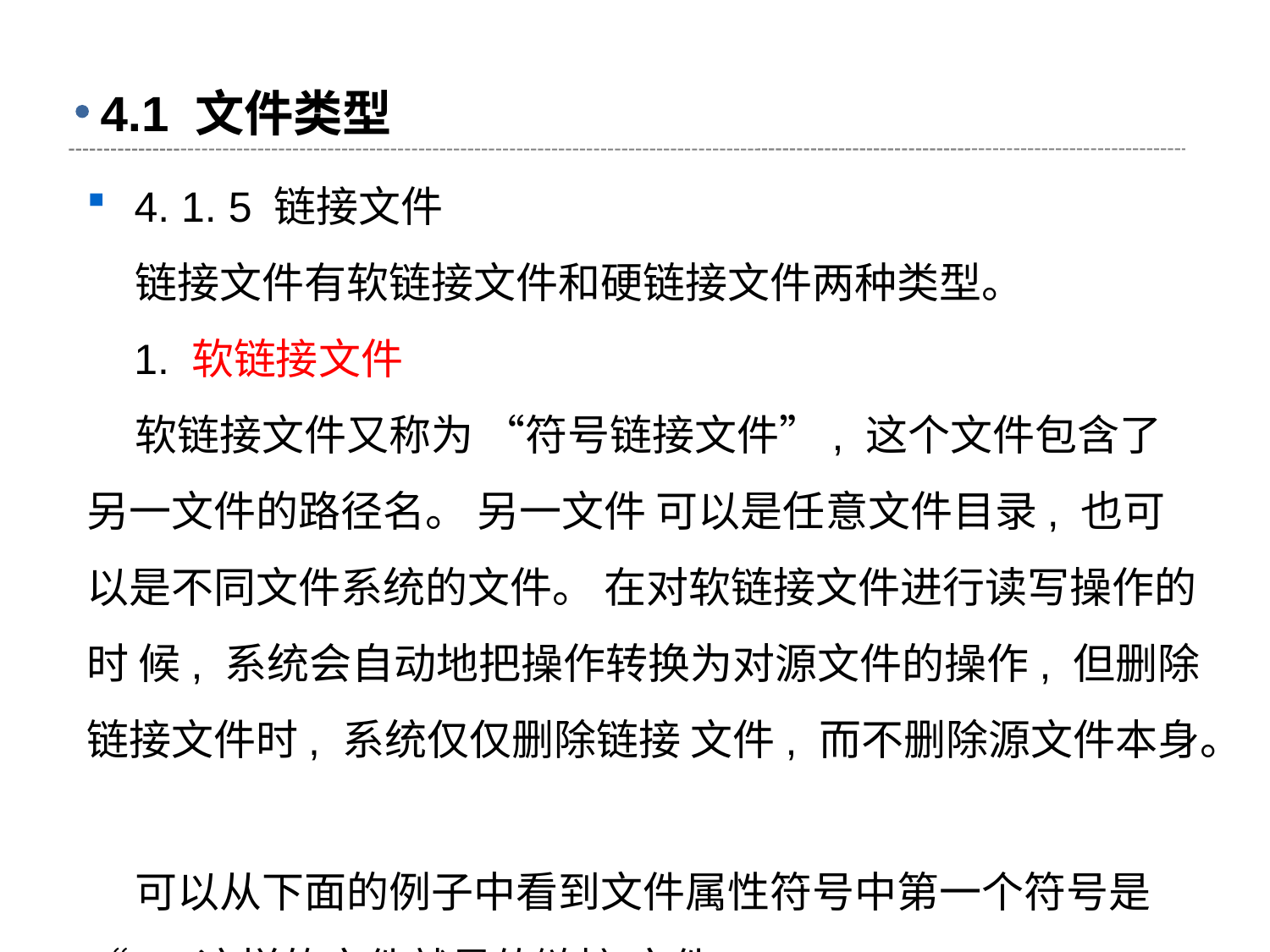

# 4.1 文件类型
4. 1. 5 链接文件
    链接文件有软链接文件和硬链接文件两种类型。
    1. 软链接文件
    软链接文件又称为 “符号链接文件”, 这个文件包含了另一文件的路径名。 另一文件 可以是任意文件目录, 也可以是不同文件系统的文件。 在对软链接文件进行读写操作的时 候, 系统会自动地把操作转换为对源文件的操作, 但删除链接文件时, 系统仅仅删除链接 文件, 而不删除源文件本身。
    可以从下面的例子中看到文件属性符号中第一个符号是 “l”, 这样的文件就是软链接 文件。